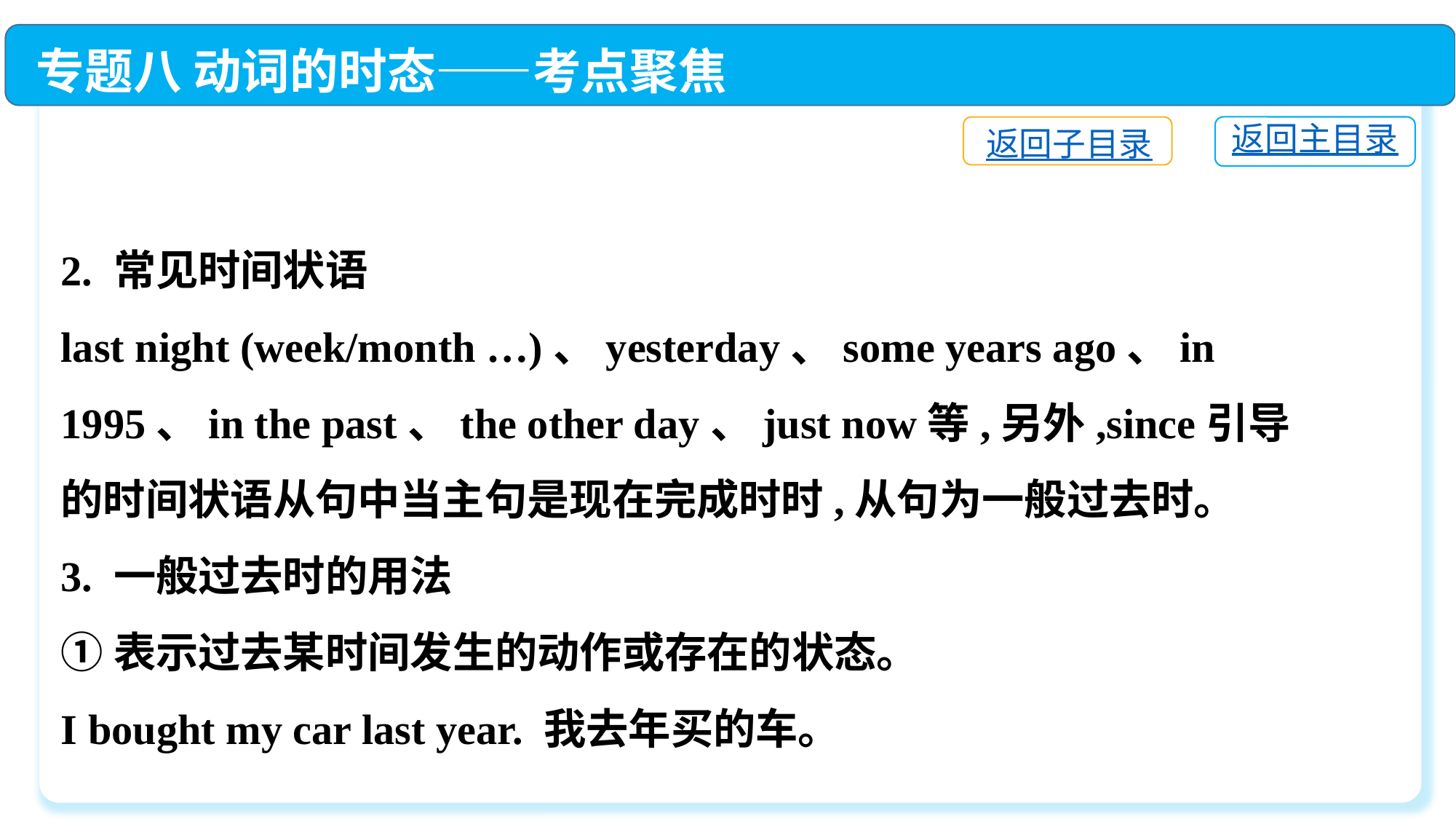

专题八 动词的时态——考点聚焦

返回主目录

返回子目录
2. 常见时间状语
last night (week/month …)、yesterday、some years ago、in 1995、in the past、the other day、just now等,另外,since引导的时间状语从句中当主句是现在完成时时,从句为一般过去时。
3. 一般过去时的用法
①表示过去某时间发生的动作或存在的状态。
I bought my car last year. 我去年买的车。